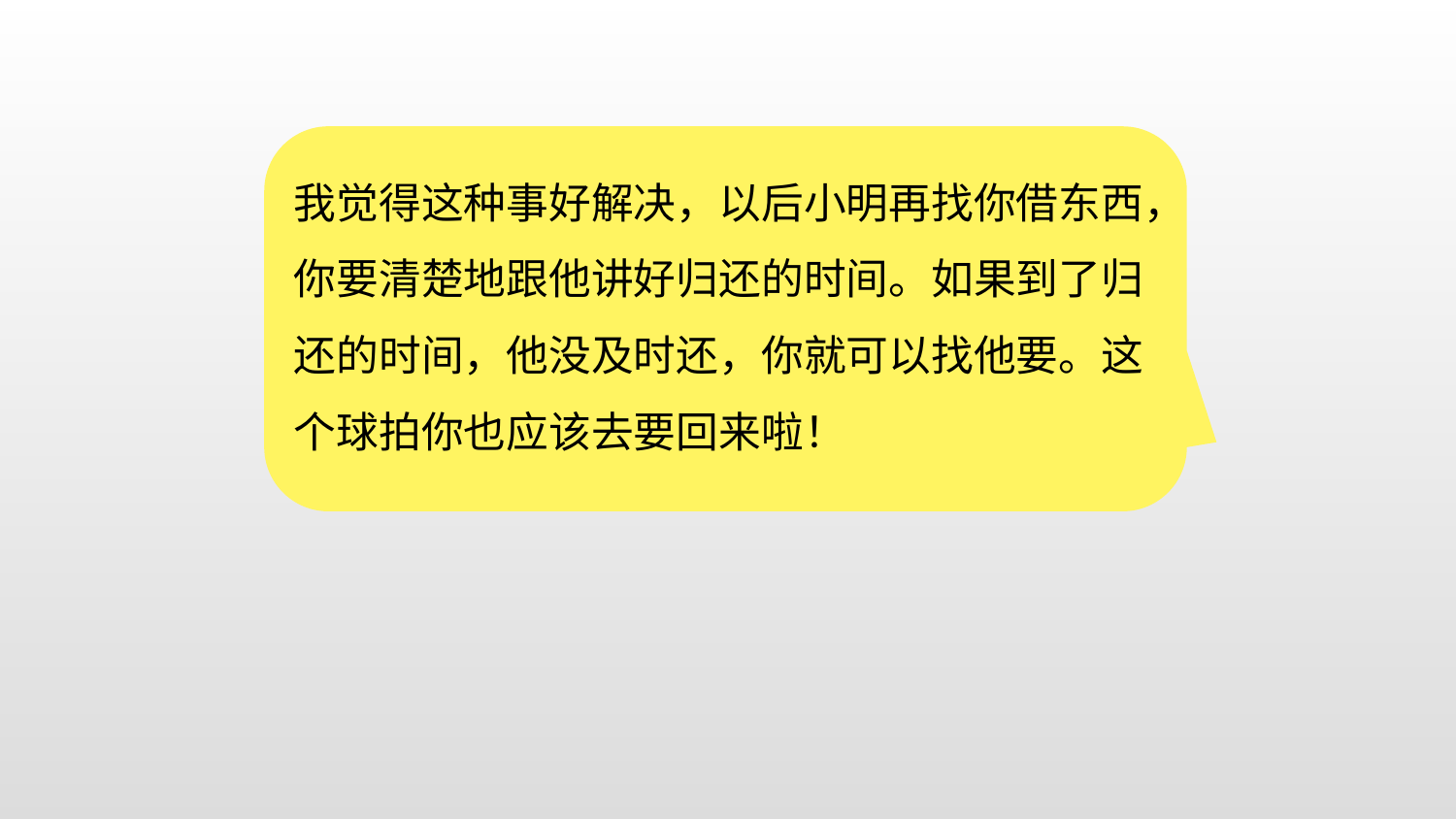

我觉得这种事好解决，以后小明再找你借东西，你要清楚地跟他讲好归还的时间。如果到了归还的时间，他没及时还，你就可以找他要。这个球拍你也应该去要回来啦！